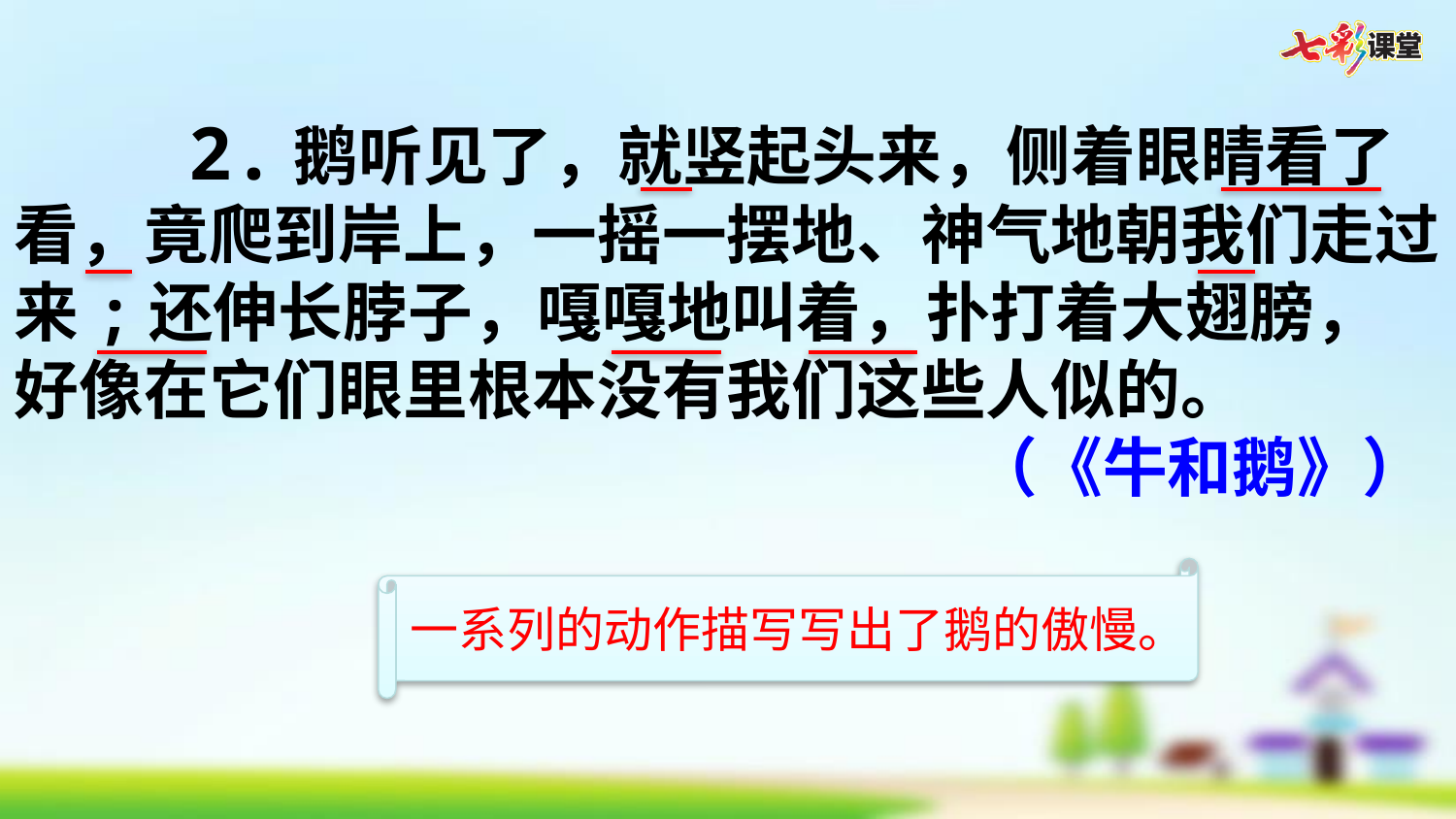

2.鹅听见了，就竖起头来，侧着眼睛看了看，竟爬到岸上，一摇一摆地、神气地朝我们走过来;还伸长脖子，嘎嘎地叫着，扑打着大翅膀，好像在它们眼里根本没有我们这些人似的。
（《牛和鹅》）
一系列的动作描写写出了鹅的傲慢。